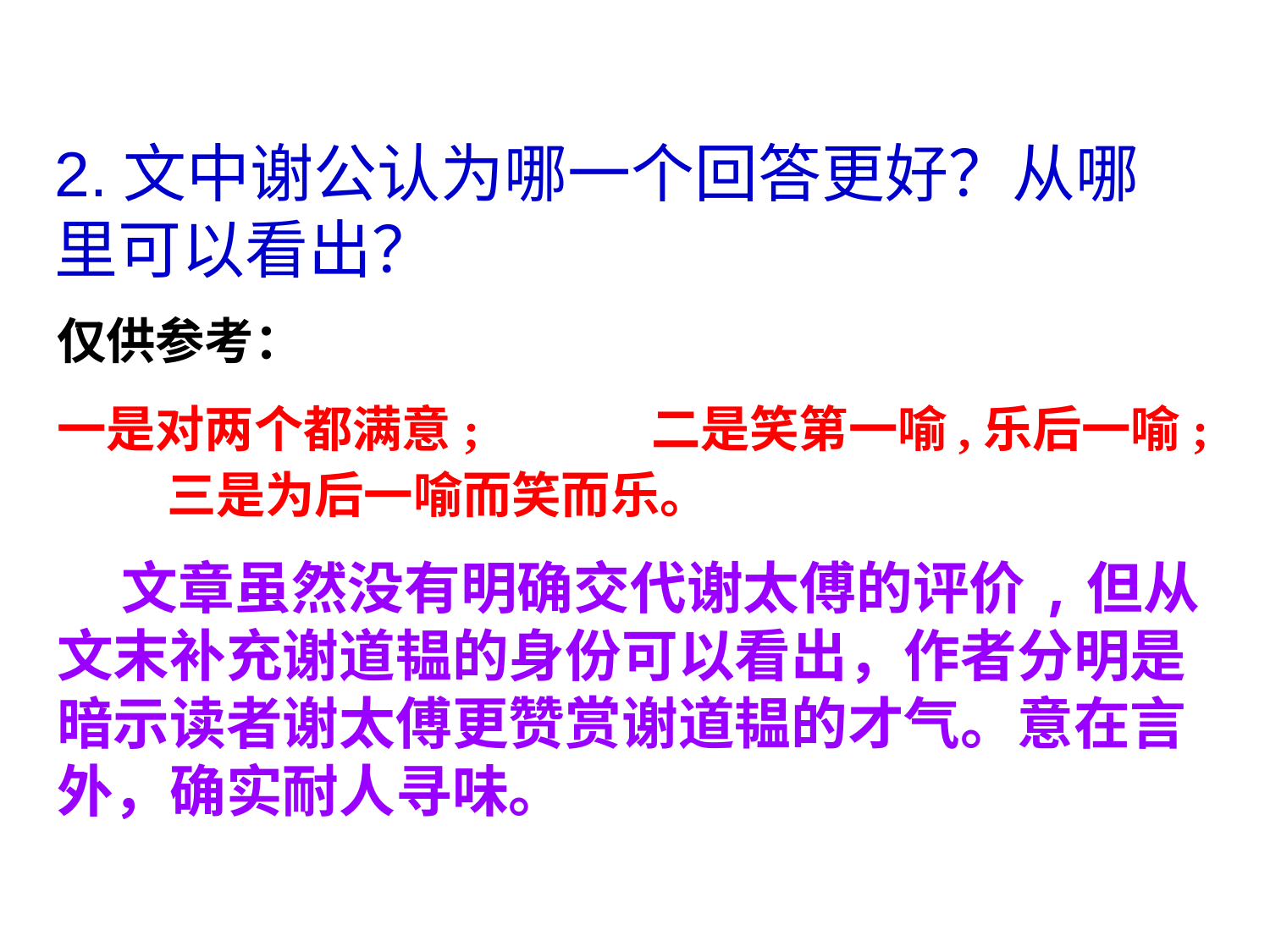

2.文中谢公认为哪一个回答更好？从哪里可以看出？
仅供参考：
一是对两个都满意;             二是笑第一喻,乐后一喻;        三是为后一喻而笑而乐。
    文章虽然没有明确交代谢太傅的评价,但从文末补充谢道韫的身份可以看出，作者分明是暗示读者谢太傅更赞赏谢道韫的才气。意在言外，确实耐人寻味。